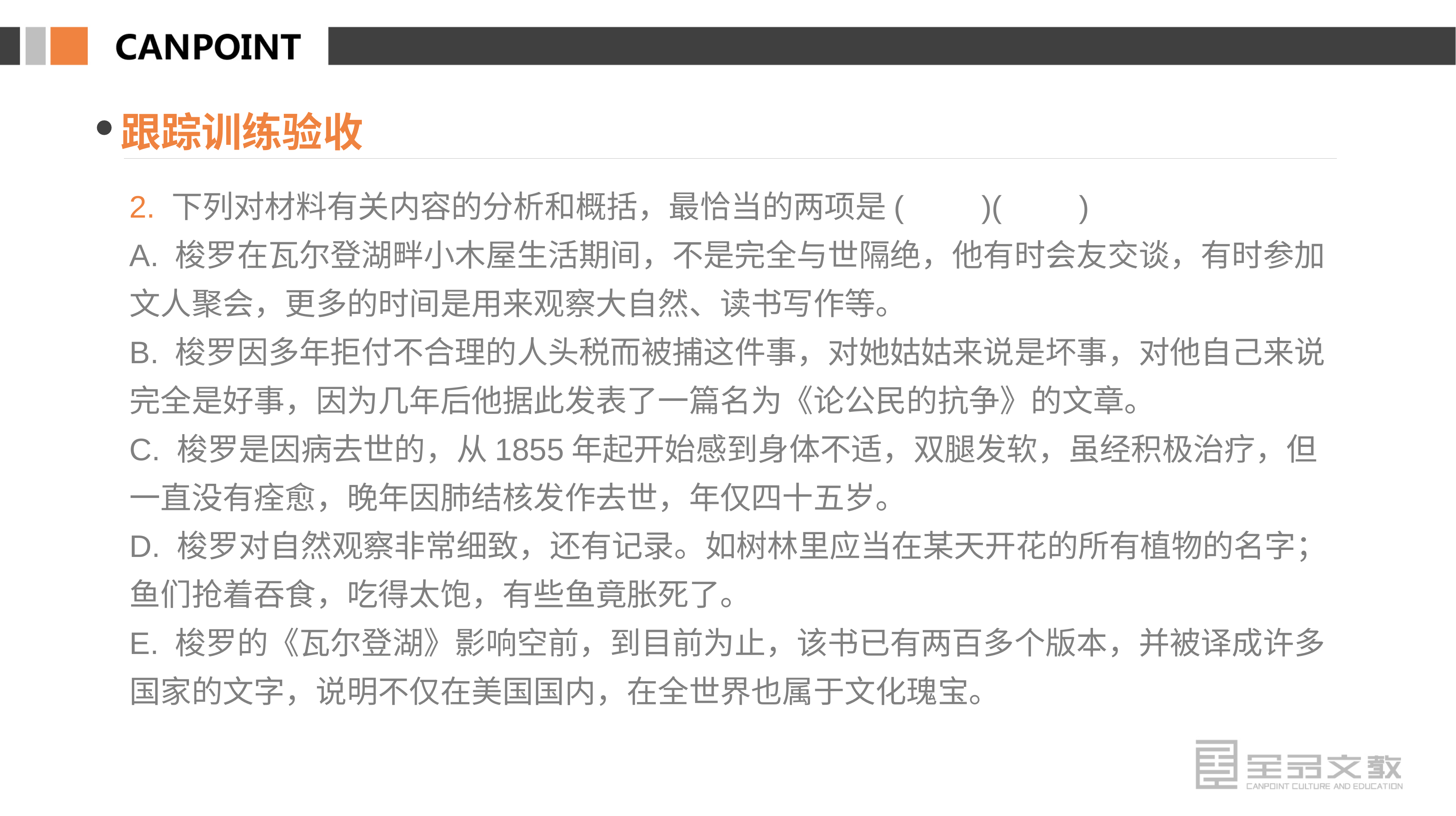

跟踪训练验收

2. 下列对材料有关内容的分析和概括，最恰当的两项是(　　)(　　)
A. 梭罗在瓦尔登湖畔小木屋生活期间，不是完全与世隔绝，他有时会友交谈，有时参加文人聚会，更多的时间是用来观察大自然、读书写作等。
B. 梭罗因多年拒付不合理的人头税而被捕这件事，对她姑姑来说是坏事，对他自己来说完全是好事，因为几年后他据此发表了一篇名为《论公民的抗争》的文章。
C. 梭罗是因病去世的，从1855年起开始感到身体不适，双腿发软，虽经积极治疗，但一直没有痊愈，晚年因肺结核发作去世，年仅四十五岁。
D. 梭罗对自然观察非常细致，还有记录。如树林里应当在某天开花的所有植物的名字；鱼们抢着吞食，吃得太饱，有些鱼竟胀死了。
E. 梭罗的《瓦尔登湖》影响空前，到目前为止，该书已有两百多个版本，并被译成许多国家的文字，说明不仅在美国国内，在全世界也属于文化瑰宝。